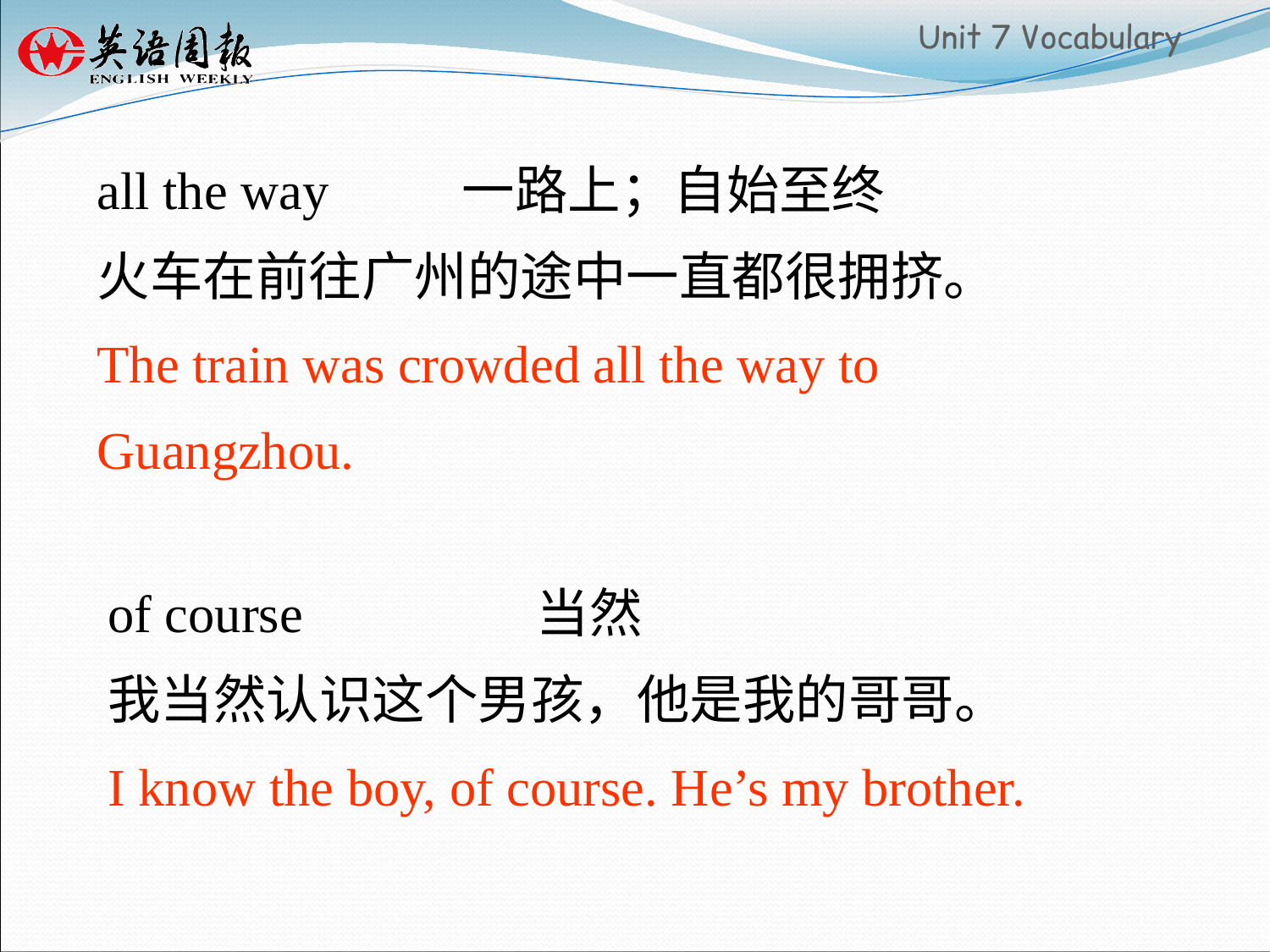

all the way         一路上；自始至终
火车在前往广州的途中一直都很拥挤。
The train was crowded all the way to
Guangzhou.
of course 		当然
我当然认识这个男孩，他是我的哥哥。
I know the boy, of course. He’s my brother.